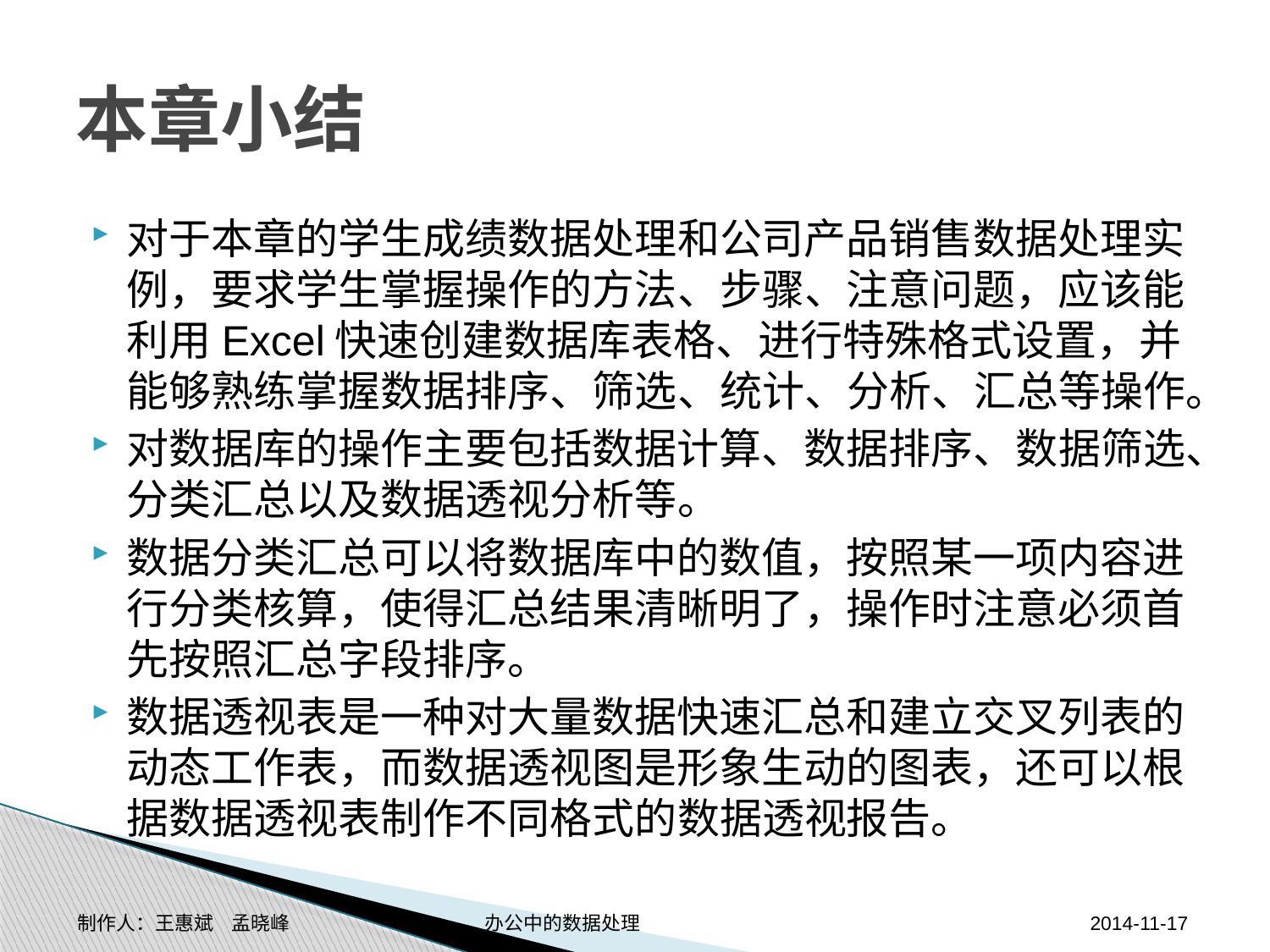

# 本章小结
对于本章的学生成绩数据处理和公司产品销售数据处理实例，要求学生掌握操作的方法、步骤、注意问题，应该能利用Excel快速创建数据库表格、进行特殊格式设置，并能够熟练掌握数据排序、筛选、统计、分析、汇总等操作。
对数据库的操作主要包括数据计算、数据排序、数据筛选、分类汇总以及数据透视分析等。
数据分类汇总可以将数据库中的数值，按照某一项内容进行分类核算，使得汇总结果清晰明了，操作时注意必须首先按照汇总字段排序。
数据透视表是一种对大量数据快速汇总和建立交叉列表的动态工作表，而数据透视图是形象生动的图表，还可以根据数据透视表制作不同格式的数据透视报告。

制作人：王惠斌    孟晓峰                                            办公中的数据处理
2014-11-17